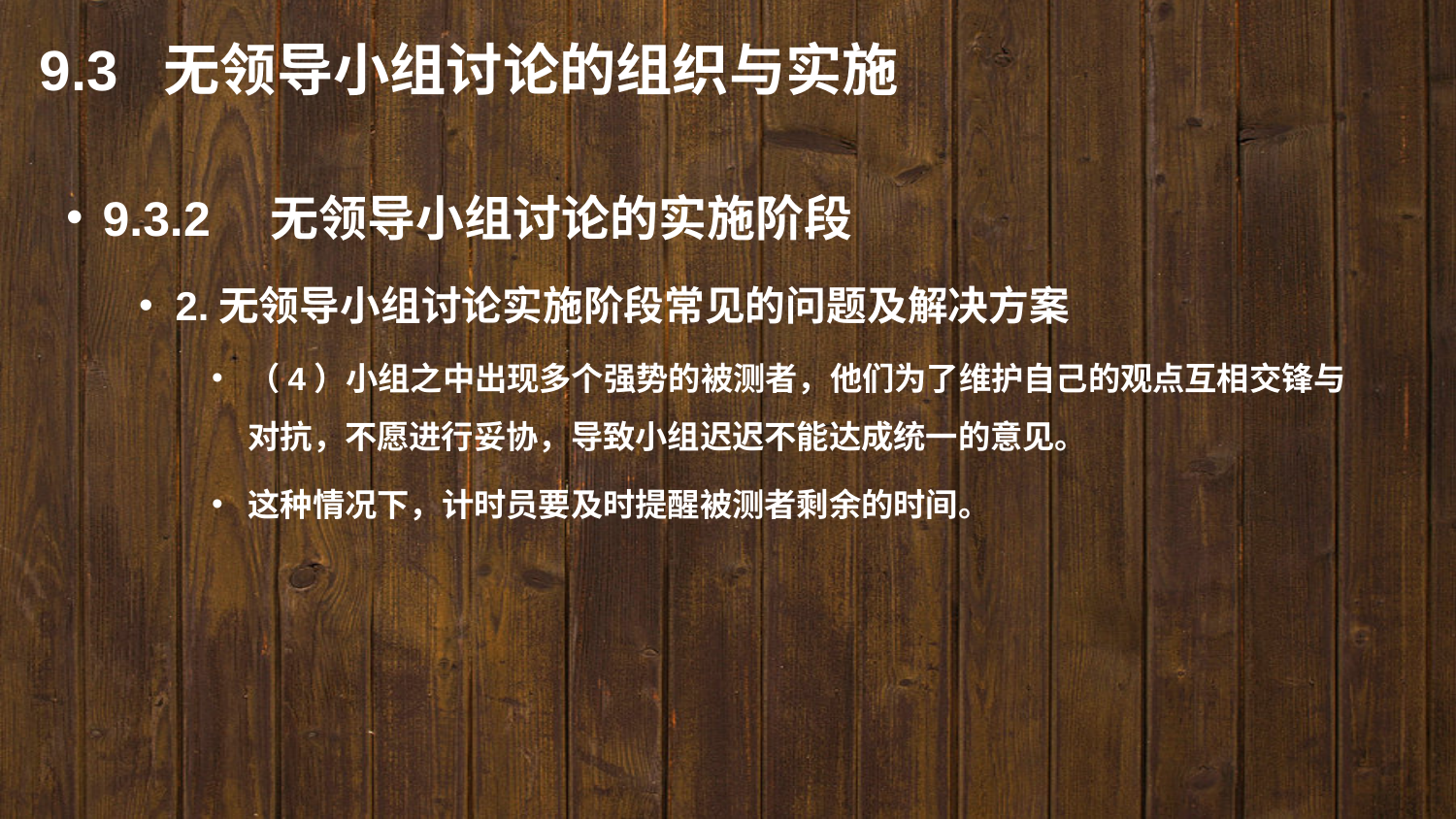

9.3  无领导小组讨论的组织与实施
9.3.2　无领导小组讨论的实施阶段
2.无领导小组讨论实施阶段常见的问题及解决方案
（4）小组之中出现多个强势的被测者，他们为了维护自己的观点互相交锋与对抗，不愿进行妥协，导致小组迟迟不能达成统一的意见。
这种情况下，计时员要及时提醒被测者剩余的时间。